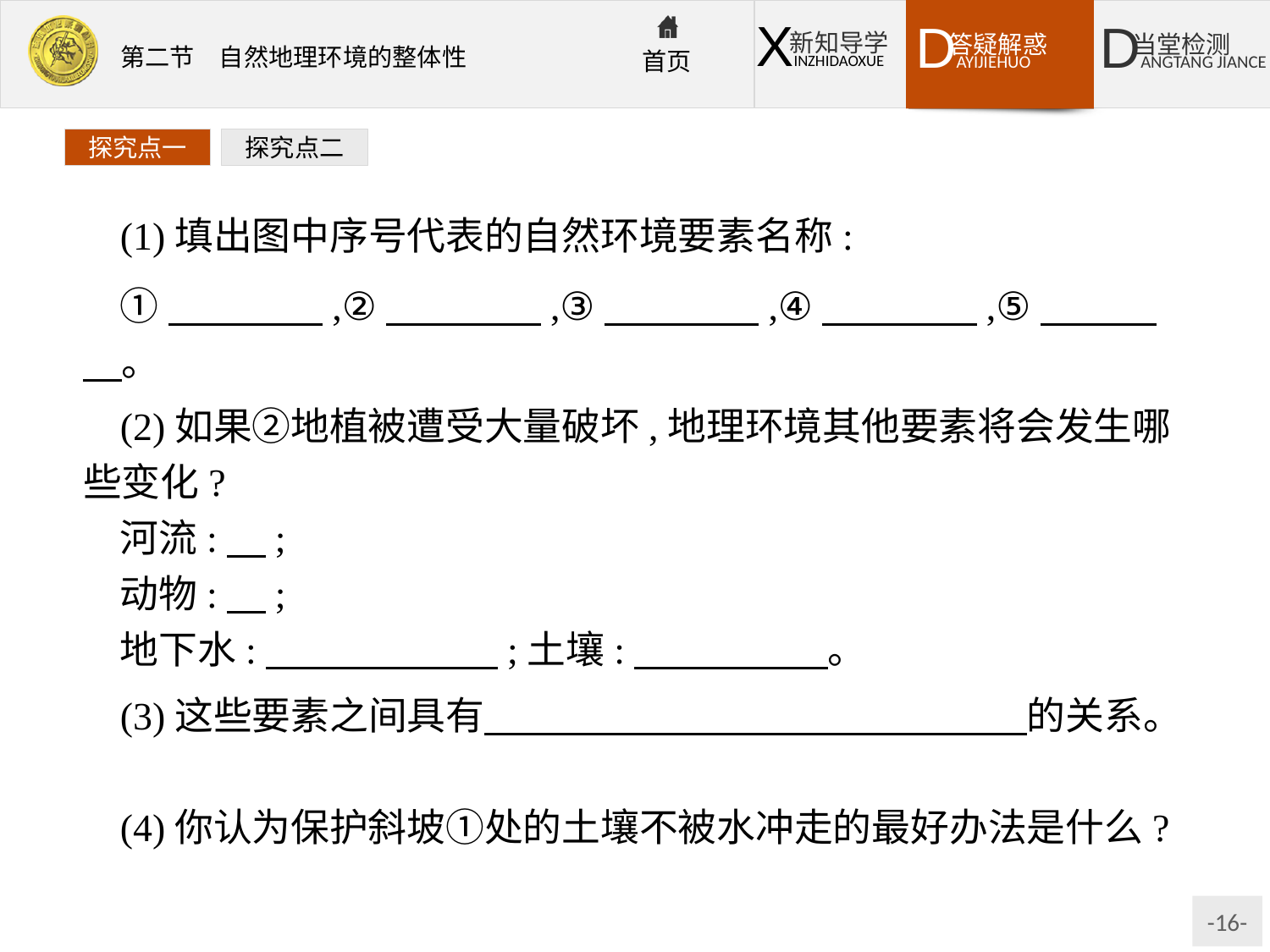

探究点一
探究点二
(1)填出图中序号代表的自然环境要素名称:
①　　　　,②　　　　,③　　　　,④　　　　,⑤　　　　。
(2)如果②地植被遭受大量破坏,地理环境其他要素将会发生哪些变化?
河流:　;
动物:　;
地下水:　　　　　　;土壤:　　　　　。
(3)这些要素之间具有　　　　　　　　　　　　　　的关系。
(4)你认为保护斜坡①处的土壤不被水冲走的最好办法是什么?